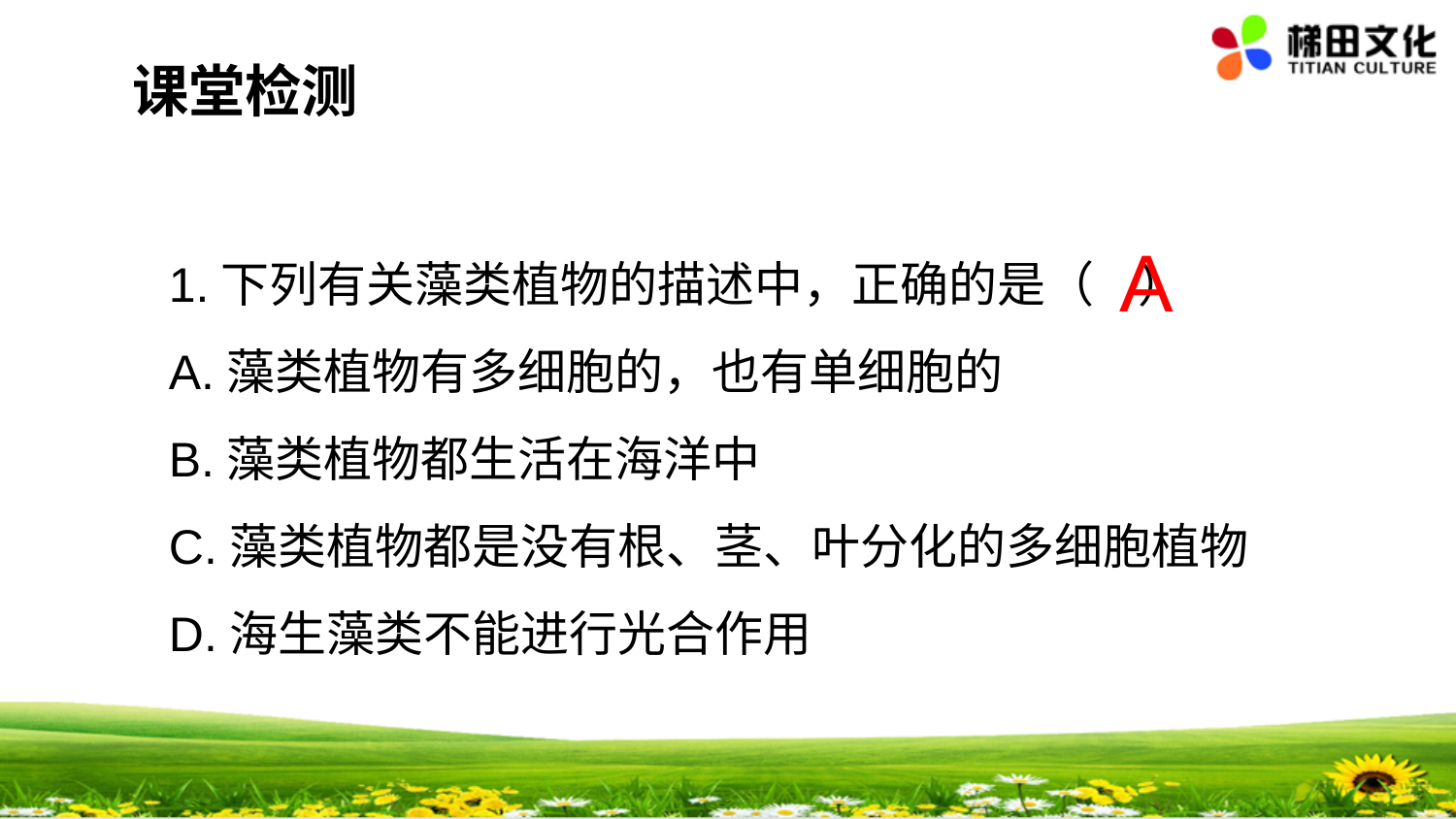

课堂检测
A
1.下列有关藻类植物的描述中，正确的是（    ）
A.藻类植物有多细胞的，也有单细胞的
B.藻类植物都生活在海洋中
C.藻类植物都是没有根、茎、叶分化的多细胞植物
D.海生藻类不能进行光合作用